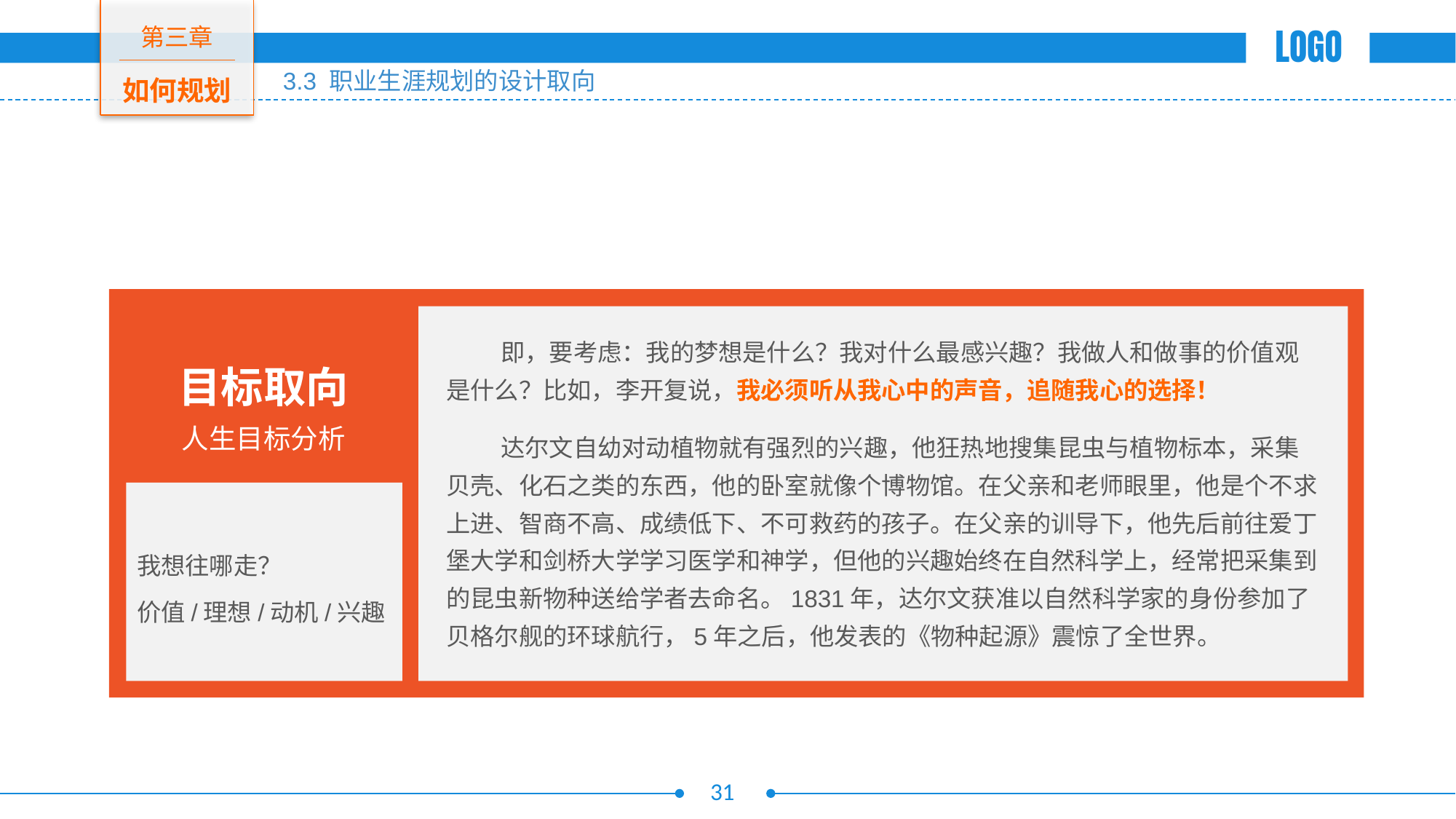

即，要考虑：我的梦想是什么？我对什么最感兴趣？我做人和做事的价值观是什么？比如，李开复说，我必须听从我心中的声音，追随我心的选择！
目标取向
人生目标分析
达尔文自幼对动植物就有强烈的兴趣，他狂热地搜集昆虫与植物标本，采集贝壳、化石之类的东西，他的卧室就像个博物馆。在父亲和老师眼里，他是个不求上进、智商不高、成绩低下、不可救药的孩子。在父亲的训导下，他先后前往爱丁堡大学和剑桥大学学习医学和神学，但他的兴趣始终在自然科学上，经常把采集到的昆虫新物种送给学者去命名。1831年，达尔文获准以自然科学家的身份参加了贝格尔舰的环球航行，5年之后，他发表的《物种起源》震惊了全世界。

我想往哪走？
价值/理想/动机/兴趣